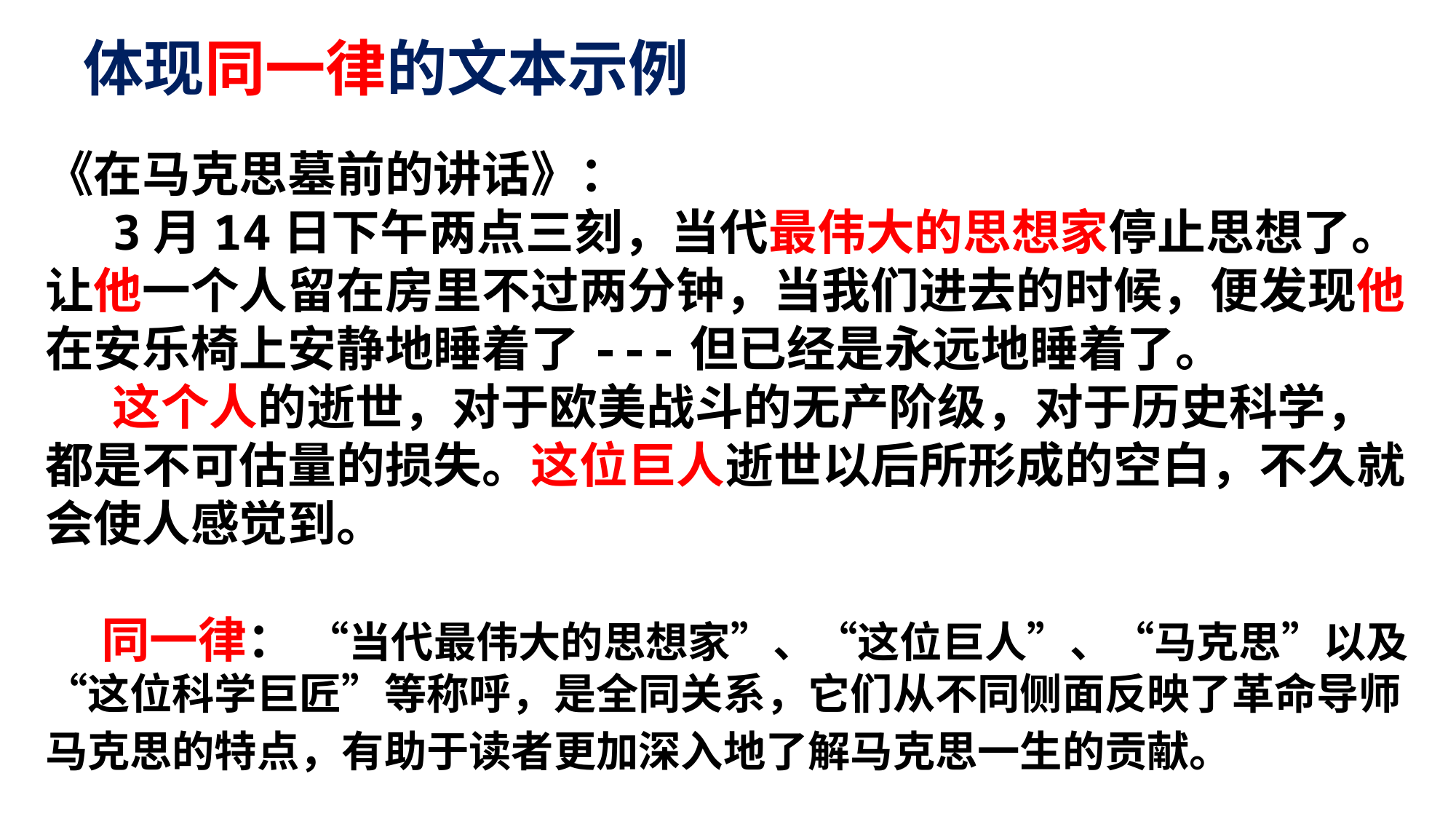

体现同一律的文本示例
《在马克思墓前的讲话》：
     3月14日下午两点三刻，当代最伟大的思想家停止思想了。让他一个人留在房里不过两分钟，当我们进去的时候，便发现他在安乐椅上安静地睡着了---但已经是永远地睡着了。
     这个人的逝世，对于欧美战斗的无产阶级，对于历史科学，都是不可估量的损失。这位巨人逝世以后所形成的空白，不久就会使人感觉到。

    同一律： “当代最伟大的思想家”、“这位巨人”、“马克思”以及“这位科学巨匠”等称呼，是全同关系，它们从不同侧面反映了革命导师马克思的特点，有助于读者更加深入地了解马克思一生的贡献。